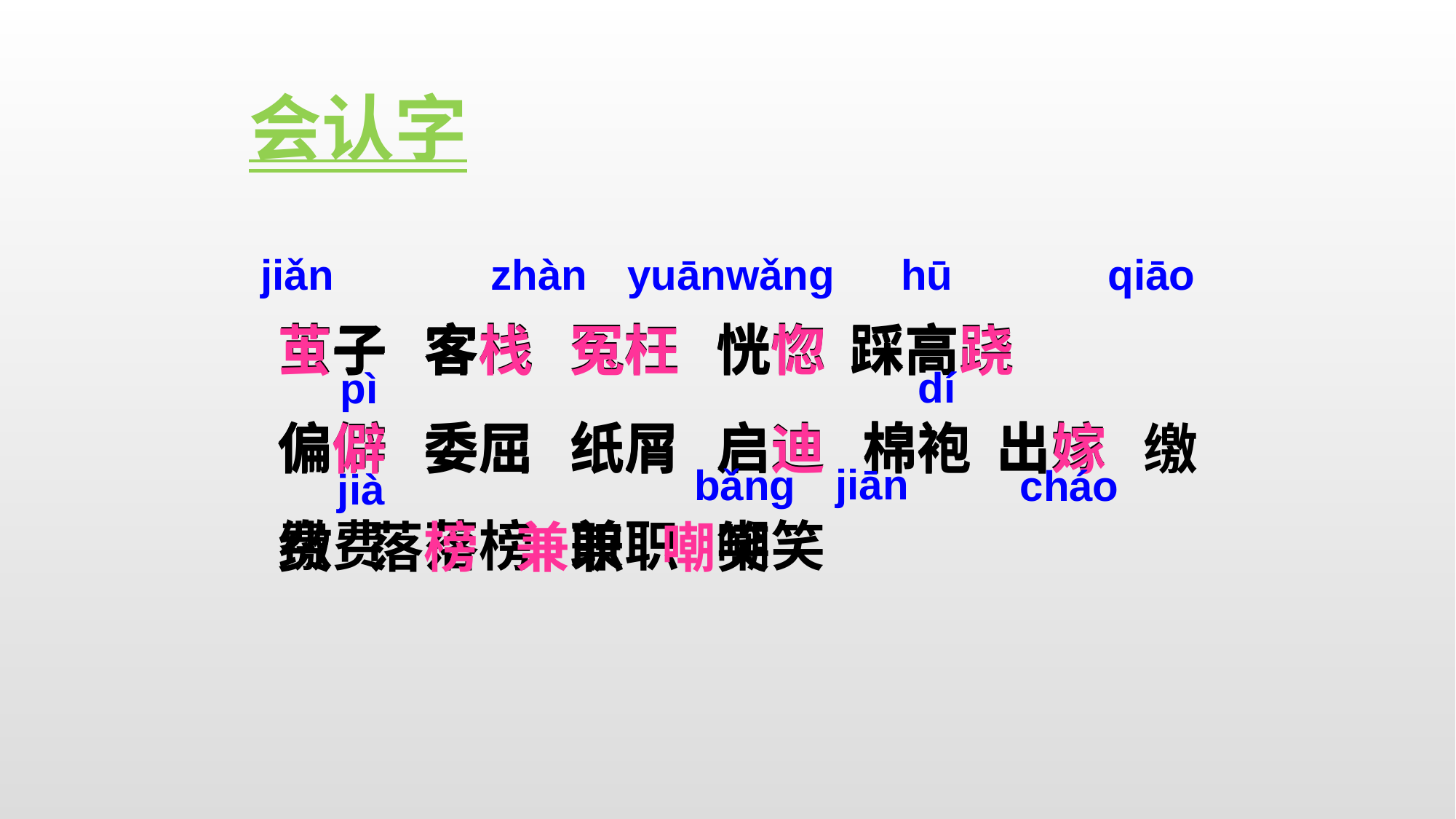

会认字
hū
jiǎn
zhàn
yuānwǎnɡ
qiāo
茧子   客栈   冤枉   恍惚  踩高跷
偏僻   委屈   纸屑   启迪   棉袍  出嫁   缴费   落榜   兼职   嘲笑
茧子   客栈   冤枉   恍惚  踩高跷
偏僻   委屈   纸屑   启迪   棉袍  出嫁   缴费   落榜   兼职   嘲笑
dí
pì
jiān
bǎnɡ
cháo
jià